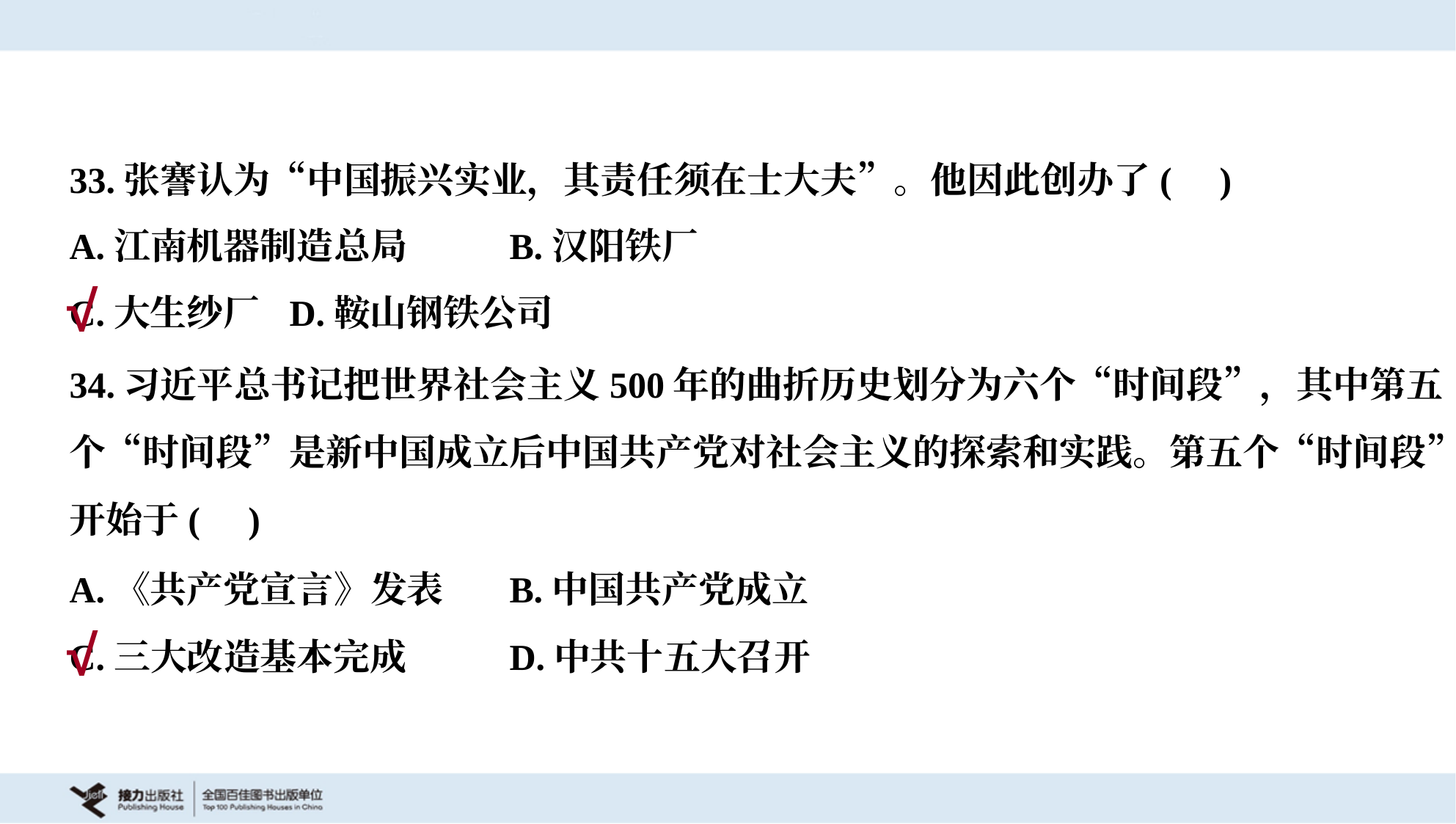

33.张謇认为“中国振兴实业，其责任须在士大夫”。他因此创办了(     )
A.江南机器制造总局	B.汉阳铁厂
C.大生纱厂	D.鞍山钢铁公司
√
34.习近平总书记把世界社会主义500年的曲折历史划分为六个“时间段”，其中第五
个“时间段”是新中国成立后中国共产党对社会主义的探索和实践。第五个“时间段”
开始于(     )
A.《共产党宣言》发表	B.中国共产党成立
C.三大改造基本完成	D.中共十五大召开
√